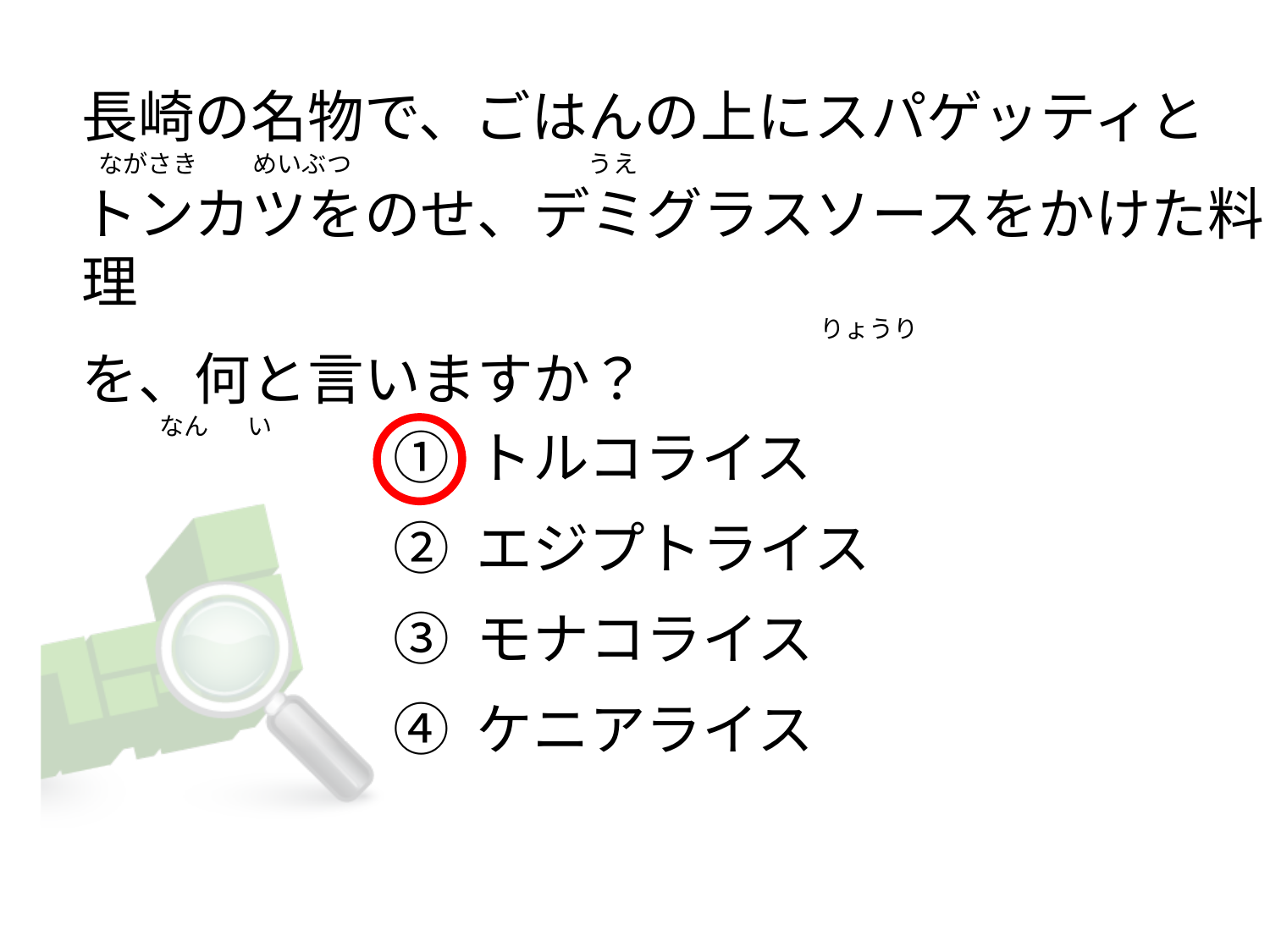

長崎の名物で、ごはんの上にスパゲッティと
  ながさき          めいぶつ                                           うえ
トンカツをのせ、デミグラスソースをかけた料理
                                                                                                                                     りょうり
を、何と言いますか？
             なん       い
① トルコライス
② エジプトライス
③ モナコライス
④ ケニアライス